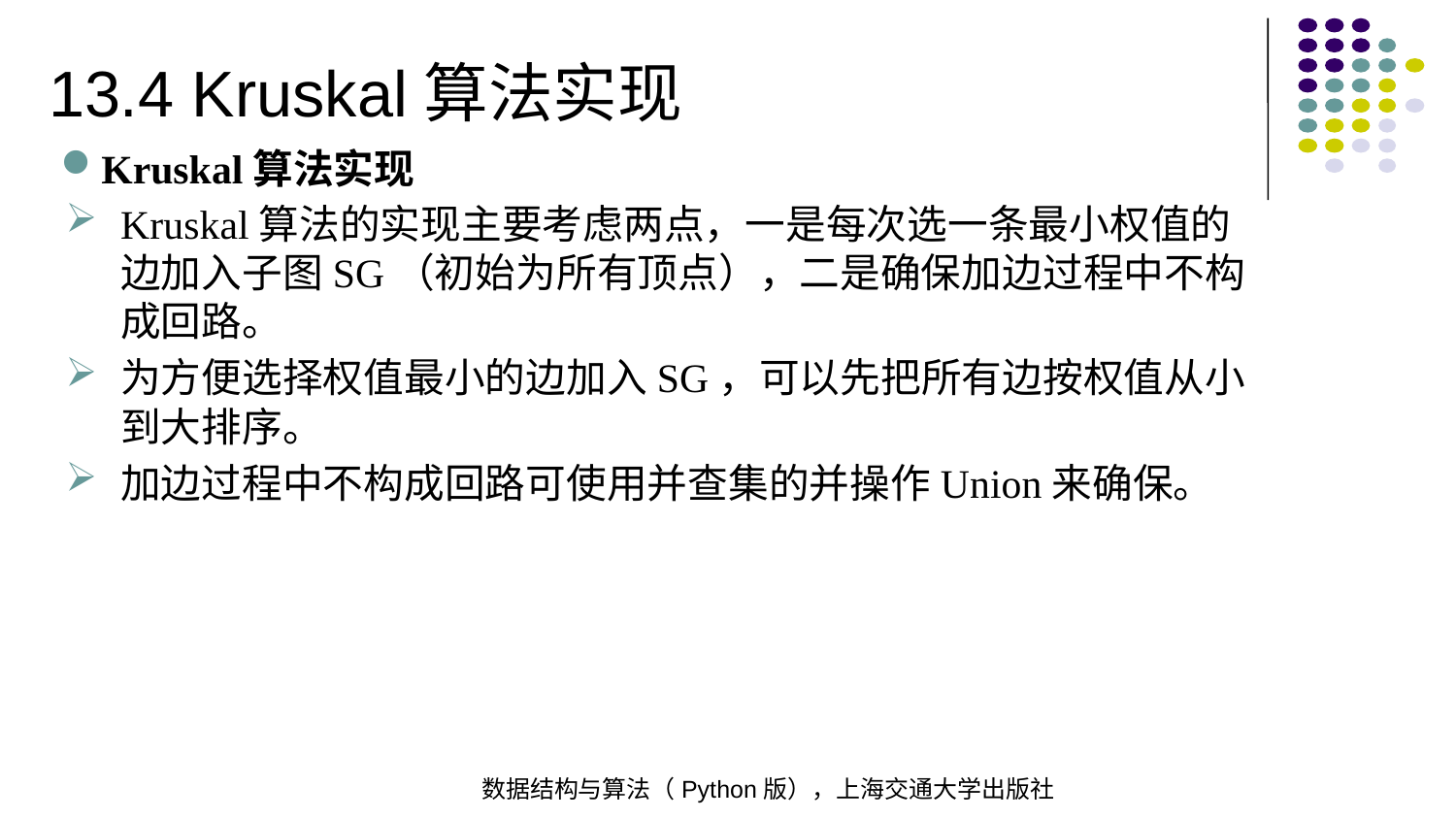

13.4 Kruskal算法实现
Kruskal算法实现
Kruskal算法的实现主要考虑两点，一是每次选一条最小权值的边加入子图SG（初始为所有顶点），二是确保加边过程中不构成回路。
为方便选择权值最小的边加入SG，可以先把所有边按权值从小到大排序。
加边过程中不构成回路可使用并查集的并操作Union来确保。